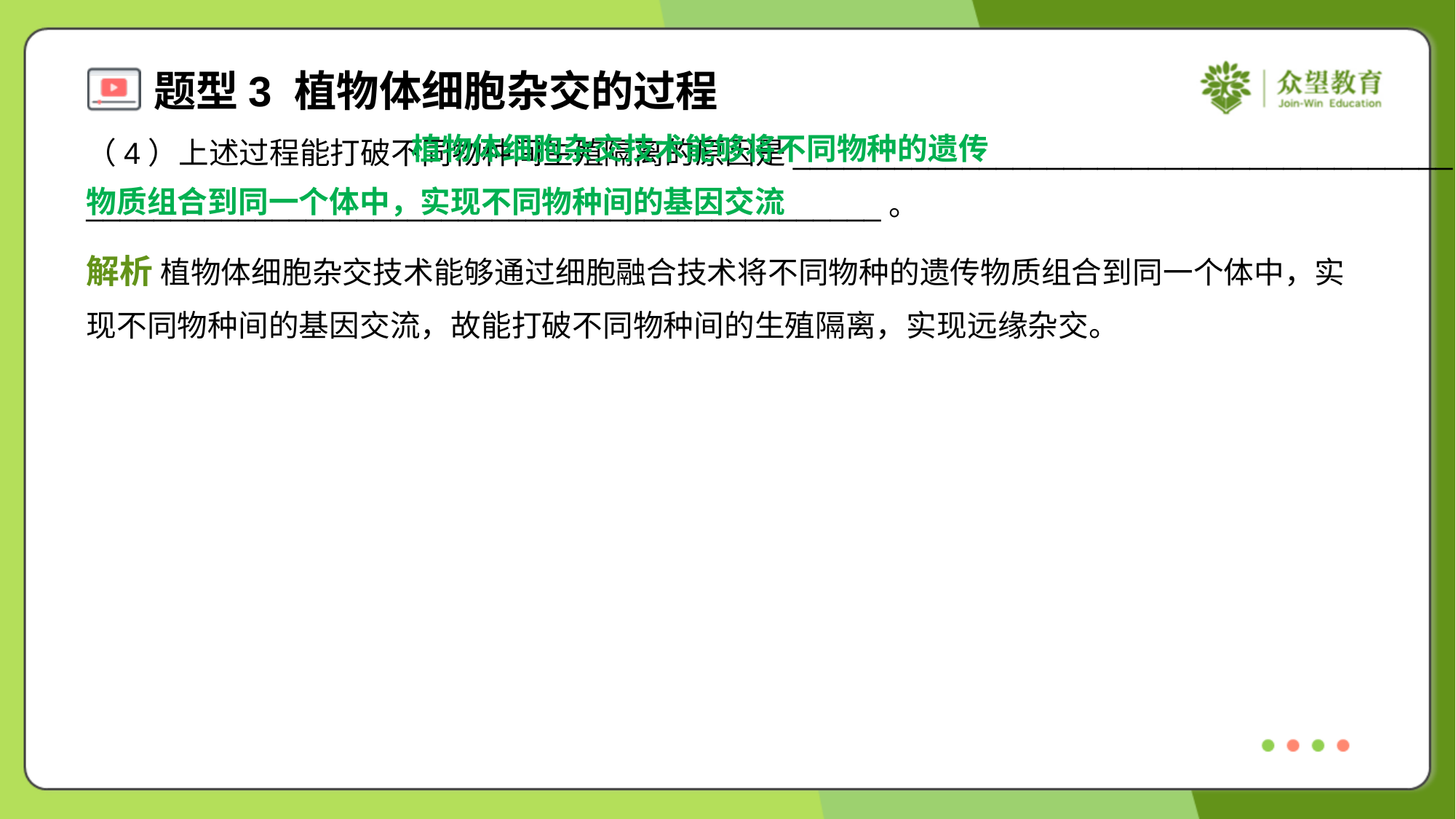

植物体细胞杂交技术能够将不同物种的遗传
物质组合到同一个体中，实现不同物种间的基因交流
（4）上述过程能打破不同物种间生殖隔离的原因是_______________________________________
_______________________________________________。
解析 植物体细胞杂交技术能够通过细胞融合技术将不同物种的遗传物质组合到同一个体中，实
现不同物种间的基因交流，故能打破不同物种间的生殖隔离，实现远缘杂交。